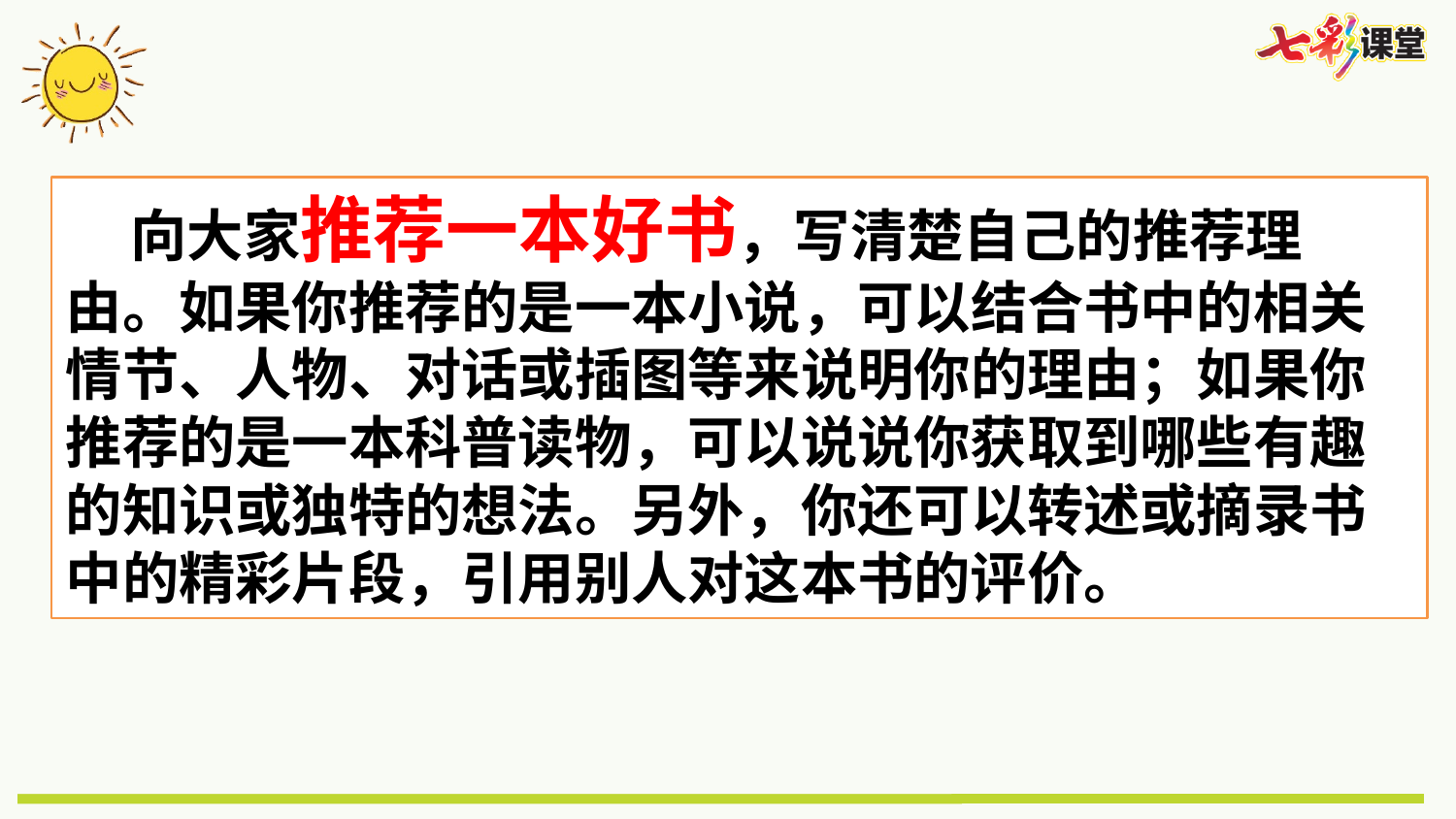

向大家推荐一本好书，写清楚自己的推荐理由。如果你推荐的是一本小说，可以结合书中的相关情节、人物、对话或插图等来说明你的理由；如果你推荐的是一本科普读物，可以说说你获取到哪些有趣的知识或独特的想法。另外，你还可以转述或摘录书中的精彩片段，引用别人对这本书的评价。